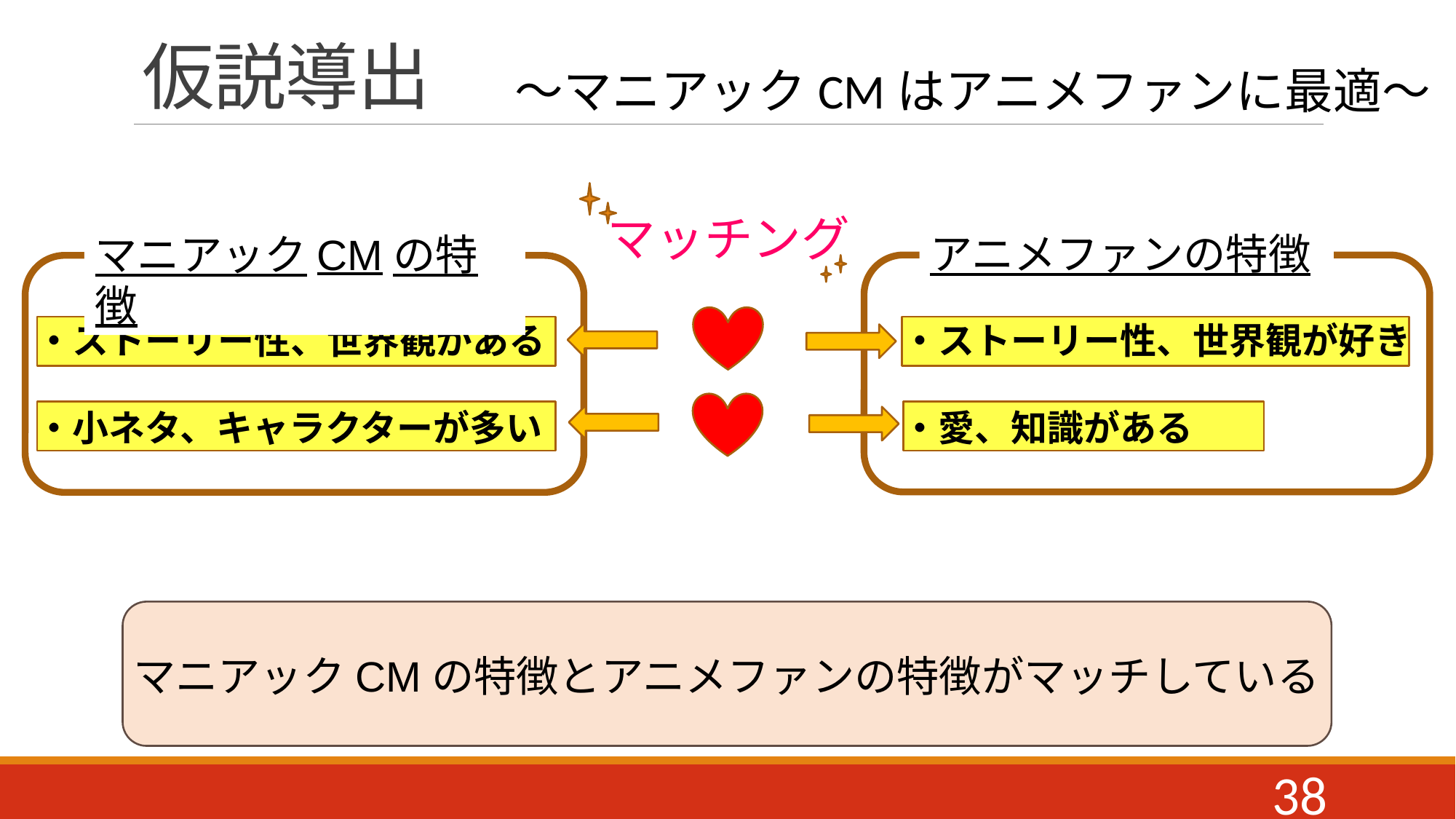

# 仮説導出
～マニアックCMはアニメファンに最適～

マッチング
アニメファンの特徴
マニアックCMの特徴

・ストーリー性、世界観がある

・小ネタ、キャラクターが多い
・ストーリー性、世界観が好き

・愛、知識がある

マニアックCMの特徴とアニメファンの特徴がマッチしている
38